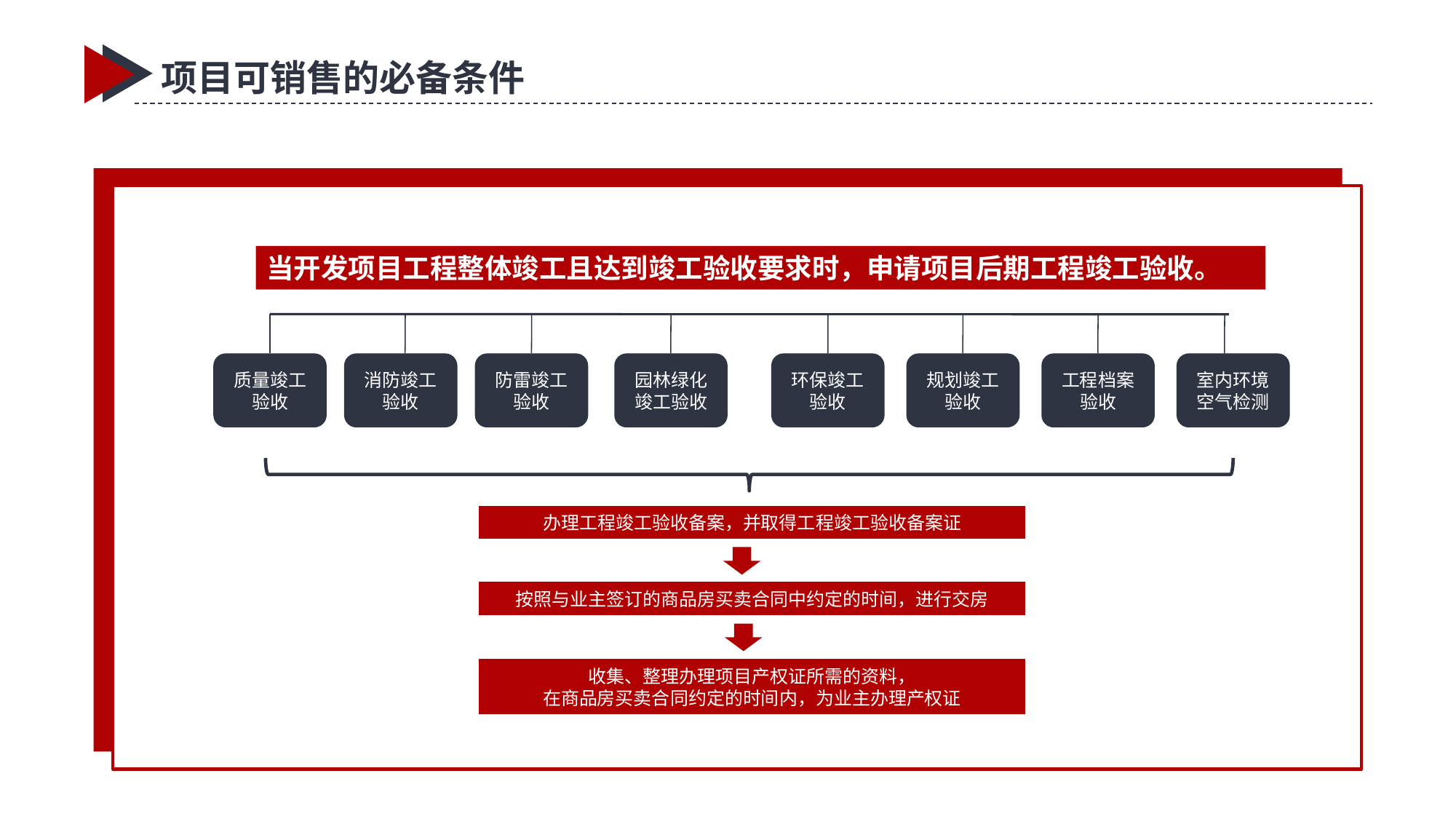

项目可销售的必备条件

当开发项目工程整体竣工且达到竣工验收要求时，申请项目后期工程竣工验收。
质量竣工验收
消防竣工验收
防雷竣工验收
园林绿化竣工验收
环保竣工验收
规划竣工验收
工程档案验收
室内环境空气检测
办理工程竣工验收备案，并取得工程竣工验收备案证

按照与业主签订的商品房买卖合同中约定的时间，进行交房

收集、整理办理项目产权证所需的资料，
在商品房买卖合同约定的时间内，为业主办理产权证